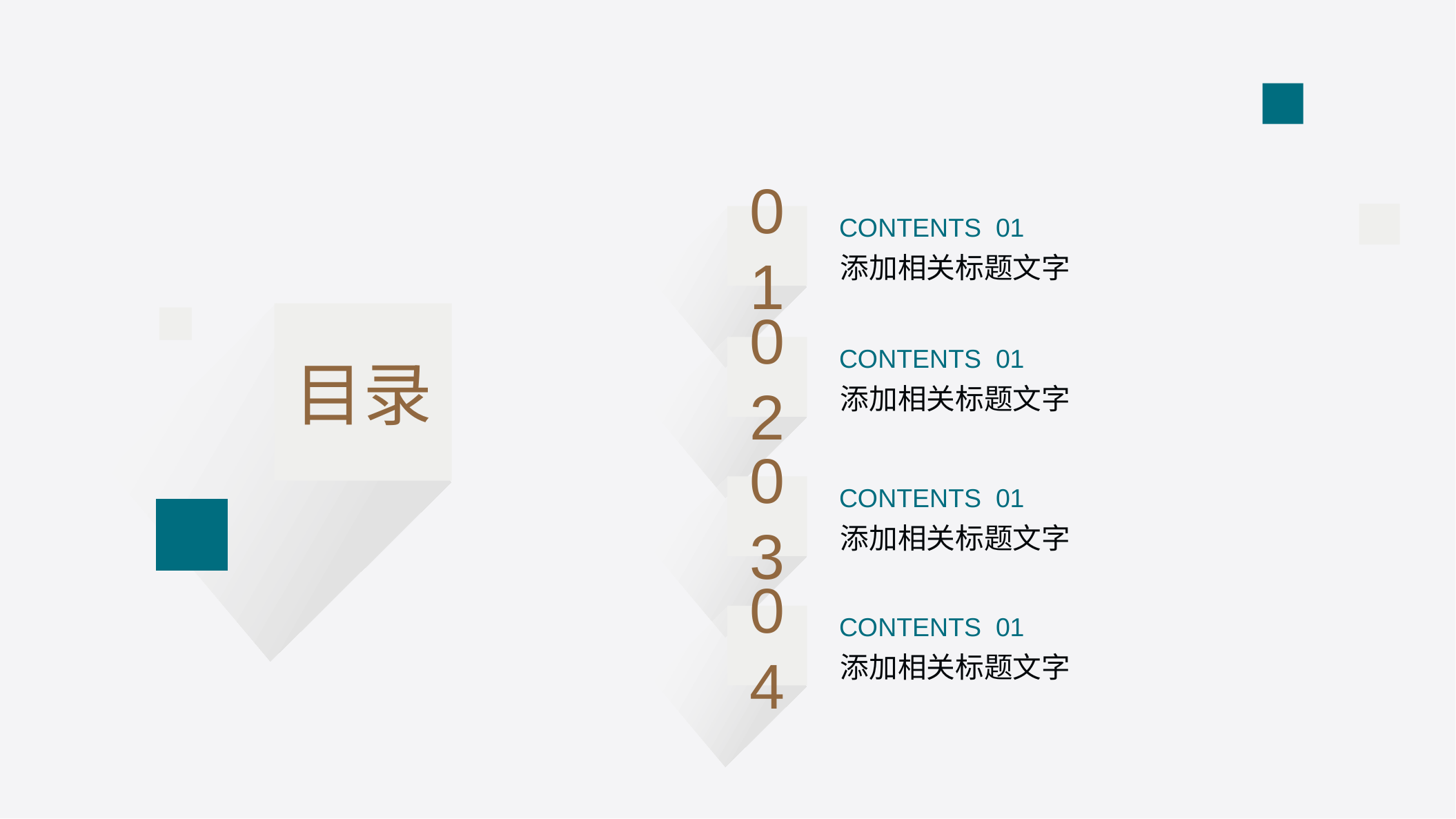

Contents  01

01

添加相关标题文字

目录

Contents  01

02

添加相关标题文字
Contents  01

03

添加相关标题文字
Contents  01

04

添加相关标题文字